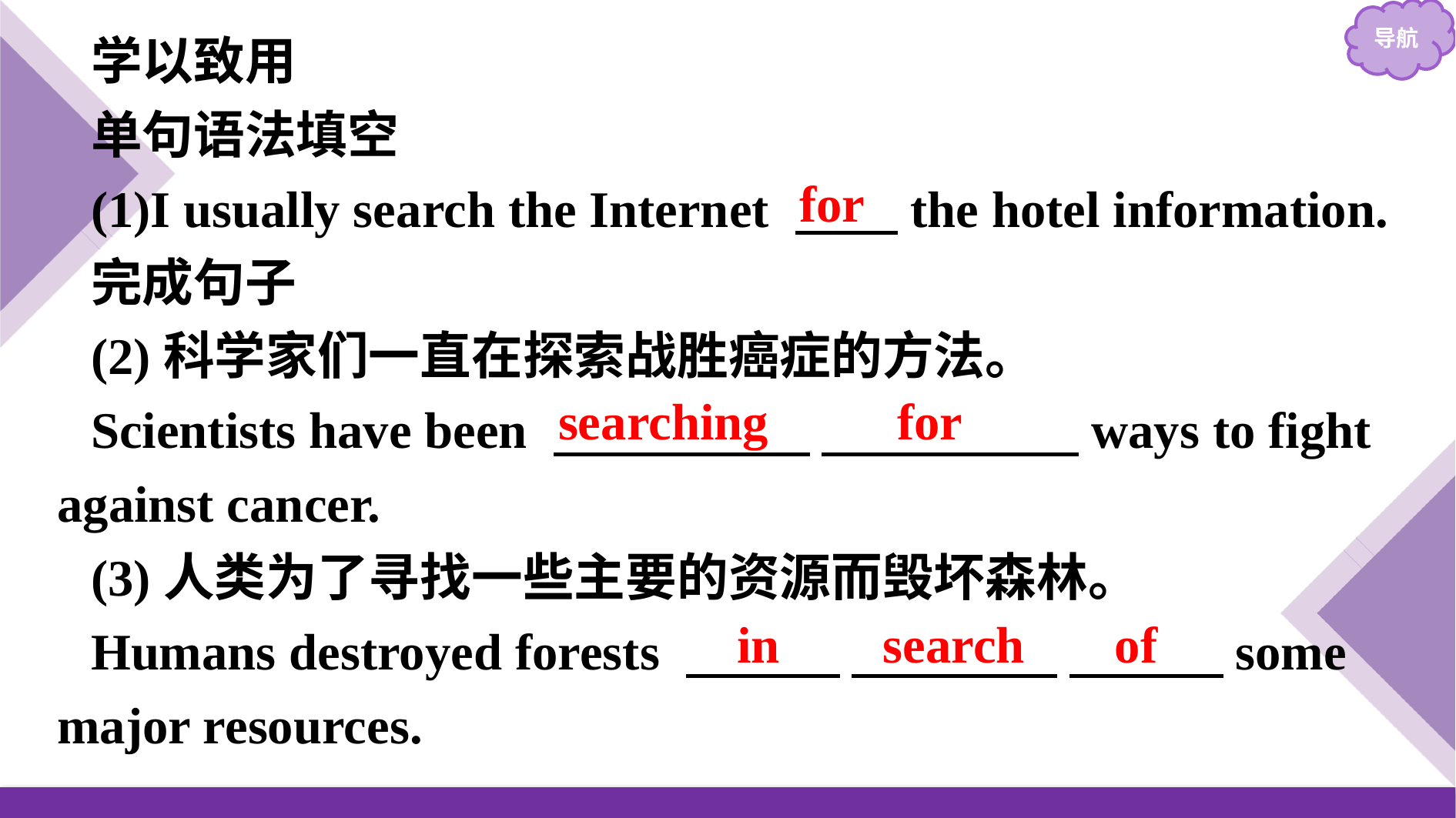

学以致用
单句语法填空
(1)I usually search the Internet 　　the hotel information.
完成句子
(2)科学家们一直在探索战胜癌症的方法。
Scientists have been 　　　　　 　　　　　ways to fight against cancer.
(3)人类为了寻找一些主要的资源而毁坏森林。
Humans destroyed forests 　　　 　　　　 　　　some major resources.
for
searching          for
in        search       of